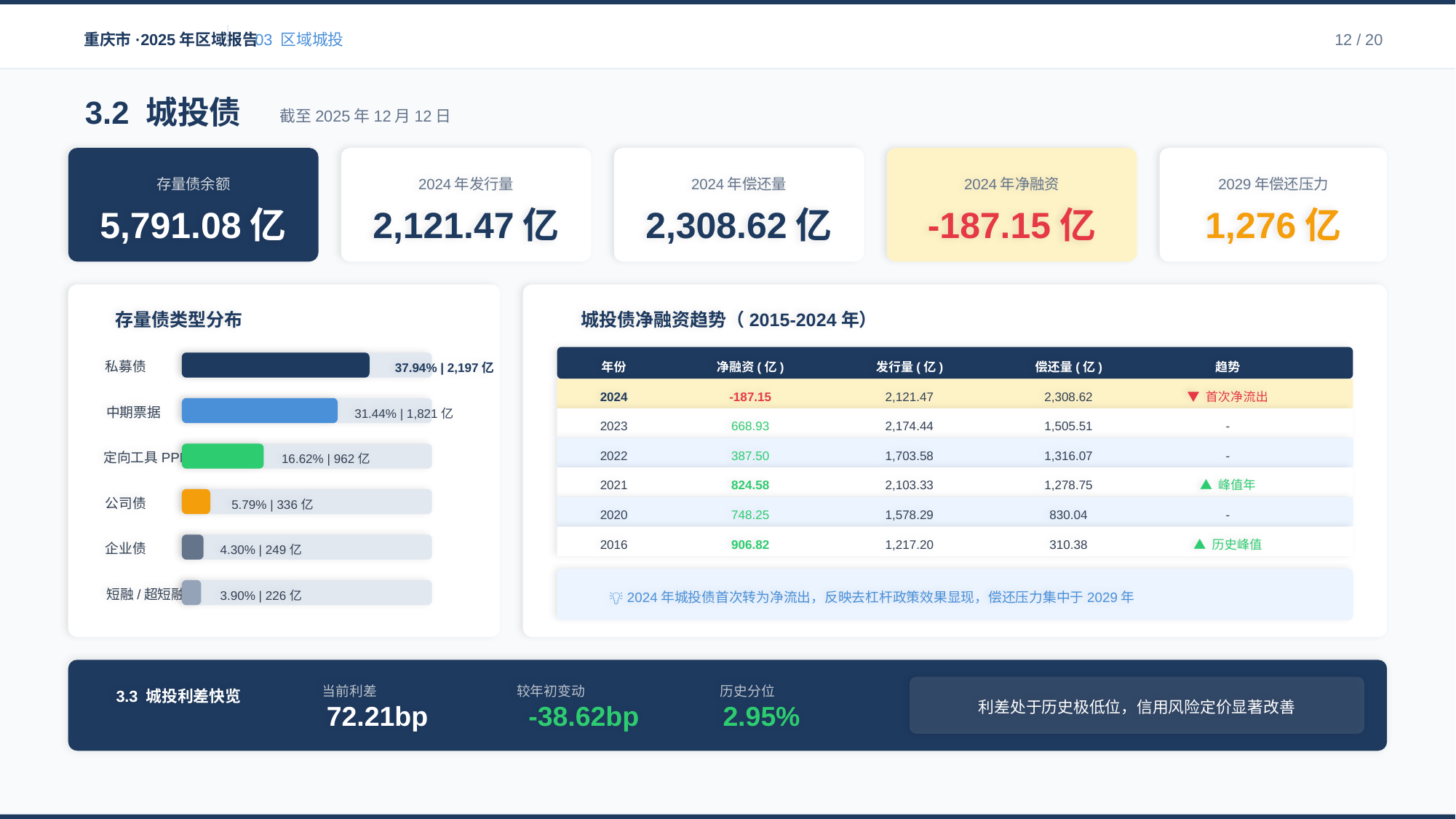

重庆市·2025年区域报告
03 区域城投
12 / 20

3.2 城投债
截至2025年12月12日

存量债余额
5,791.08亿

2024年发行量
2,121.47亿

2024年偿还量
2,308.62亿

2024年净融资
-187.15亿

2029年偿还压力
1,276亿

存量债类型分布

私募债
37.94% | 2,197亿

中期票据
31.44% | 1,821亿

定向工具PPN
16.62% | 962亿

公司债
5.79% | 336亿

企业债
4.30% | 249亿

短融/超短融
3.90% | 226亿

城投债净融资趋势（2015-2024年）

年份
净融资(亿)
发行量(亿)
偿还量(亿)
趋势

2024
-187.15
2,121.47
2,308.62
▼ 首次净流出

2023
668.93
2,174.44
1,505.51
-

2022
387.50
1,703.58
1,316.07
-

2021
824.58
2,103.33
1,278.75
▲ 峰值年

2020
748.25
1,578.29
830.04
-

2016
906.82
1,217.20
310.38
▲ 历史峰值

💡 2024年城投债首次转为净流出，反映去杠杆政策效果显现，偿还压力集中于2029年

当前利差
较年初变动
历史分位
3.3 城投利差快览
利差处于历史极低位，信用风险定价显著改善
72.21bp
-38.62bp
2.95%